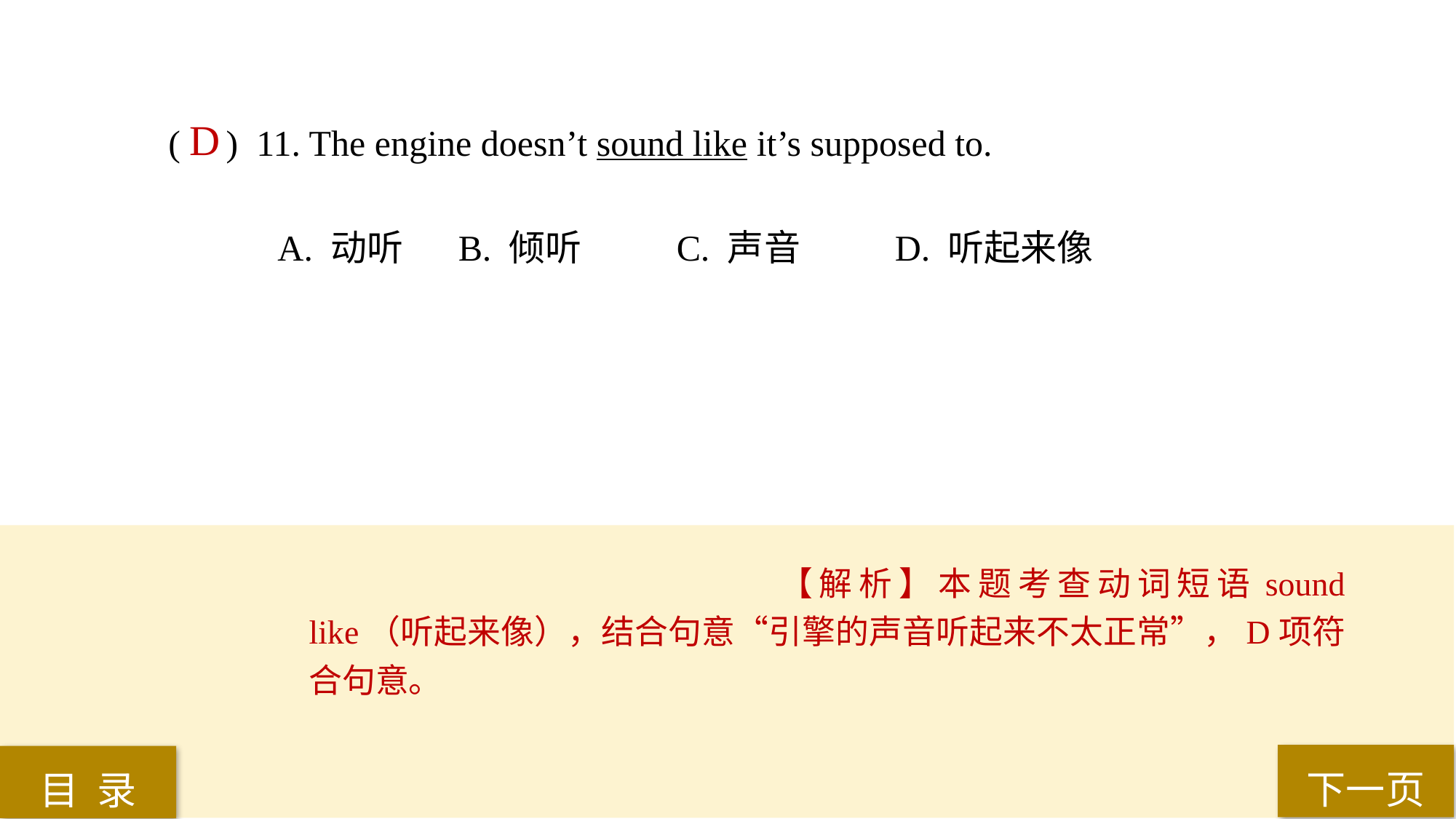

(     )  11. The engine doesn’t sound like it’s supposed to.

A. 动听	 B. 倾听	 C. 声音	 D. 听起来像
D
【解析】本题考查动词短语sound like（听起来像），结合句意“引擎的声音听起来不太正常”，D项符合句意。